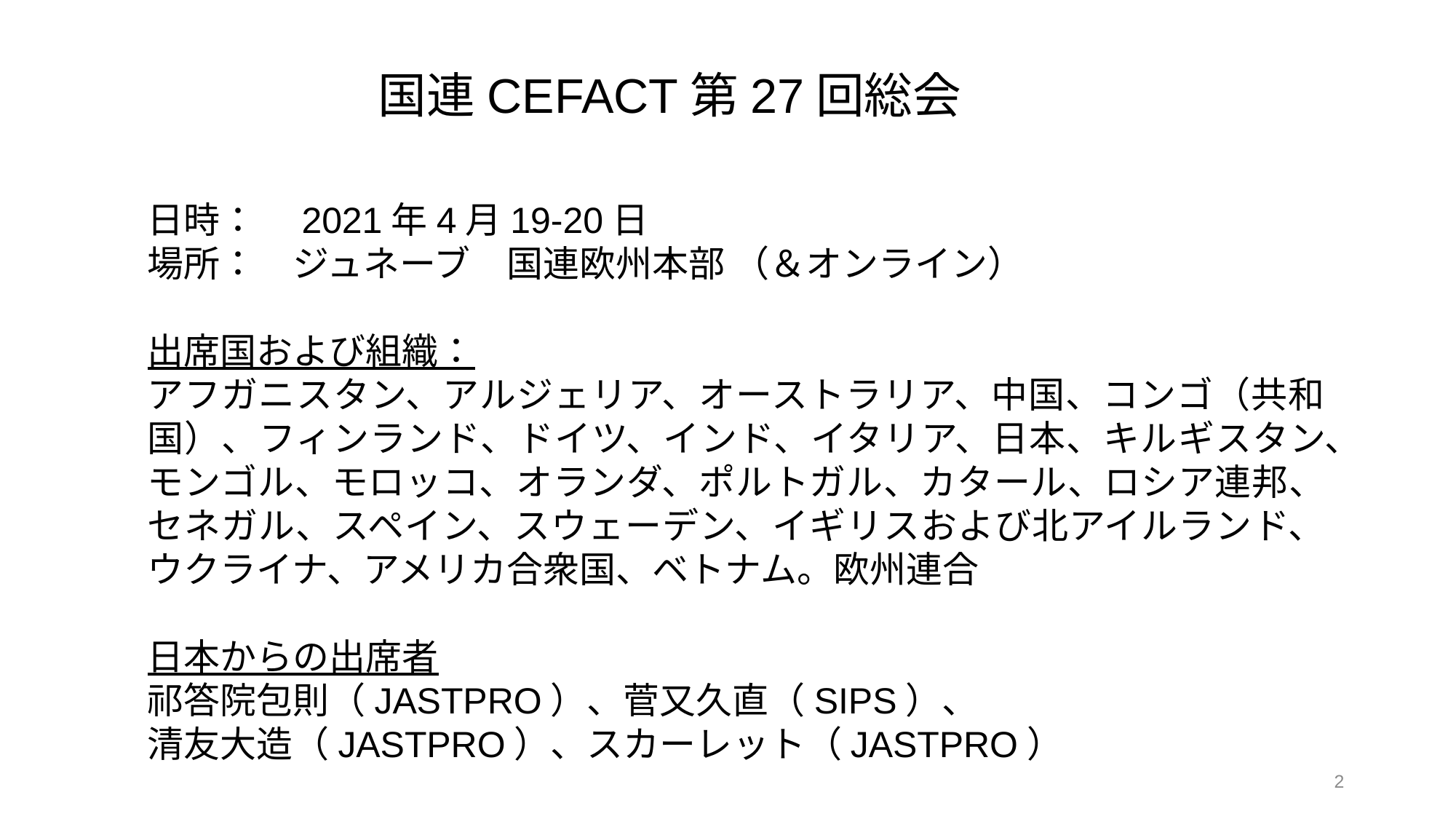

国連CEFACT第27回総会
日時：　2021年4月19-20日
場所：　ジュネーブ　国連欧州本部 （＆オンライン）

出席国および組織：
アフガニスタン、アルジェリア、オーストラリア、中国、コンゴ（共和国）、フィンランド、ドイツ、インド、イタリア、日本、キルギスタン、モンゴル、モロッコ、オランダ、ポルトガル、カタール、ロシア連邦、セネガル、スペイン、スウェーデン、イギリスおよび北アイルランド、ウクライナ、アメリカ合衆国、ベトナム。欧州連合

日本からの出席者
祁答院包則（JASTPRO）、菅又久直（SIPS）、
清友大造（JASTPRO）、スカーレット（JASTPRO）
2